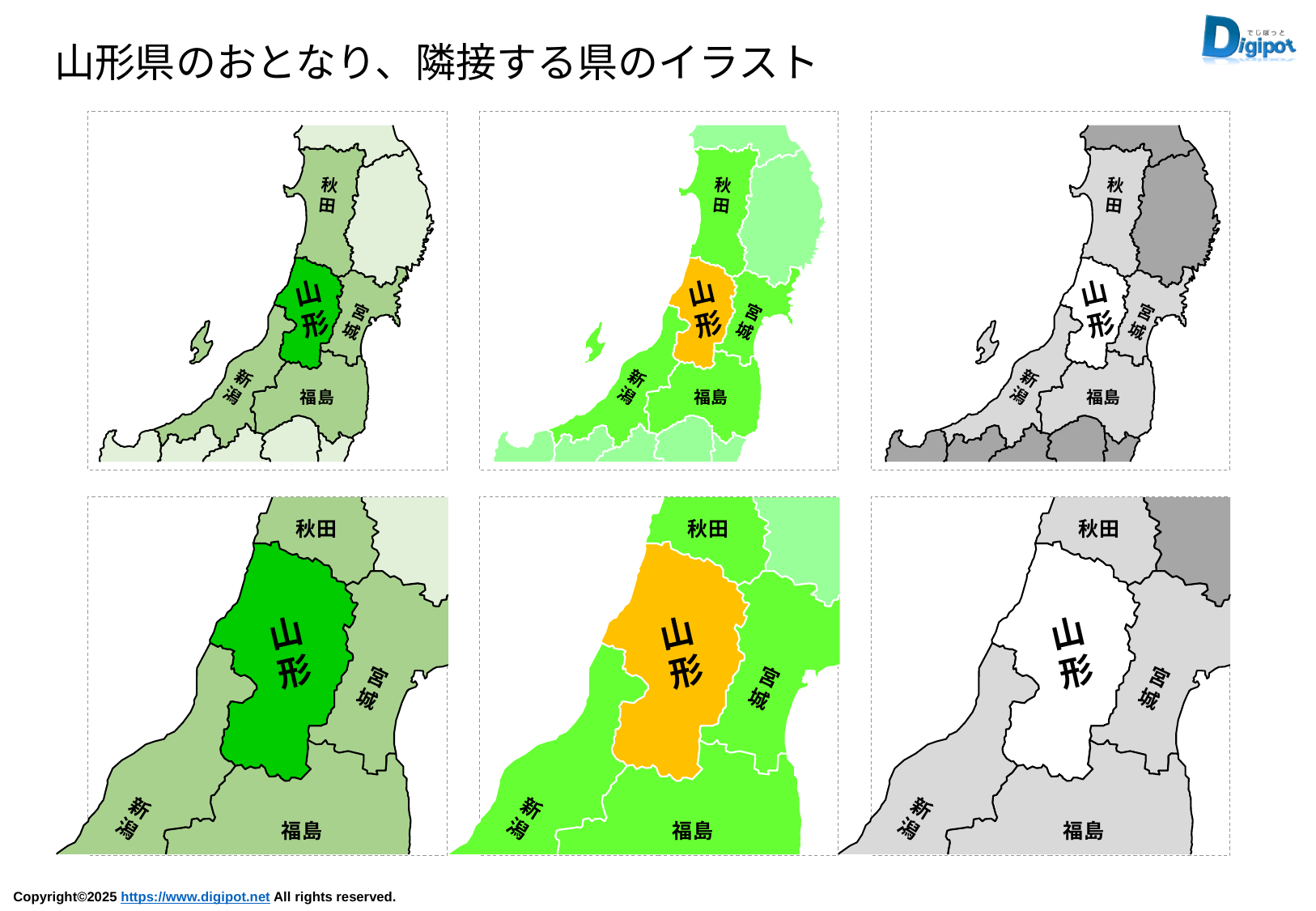

山形県のおとなり、隣接する県のイラスト

秋
田

山
形
宮
城

新
潟
福島

秋
田

山
形
宮
城

新
潟
福島

秋
田

山
形
宮
城

新
潟
福島

秋田

山
形

宮
城

新
潟
福島

秋田

山
形

宮
城

新
潟
福島

秋田

山
形

宮
城

新
潟
福島